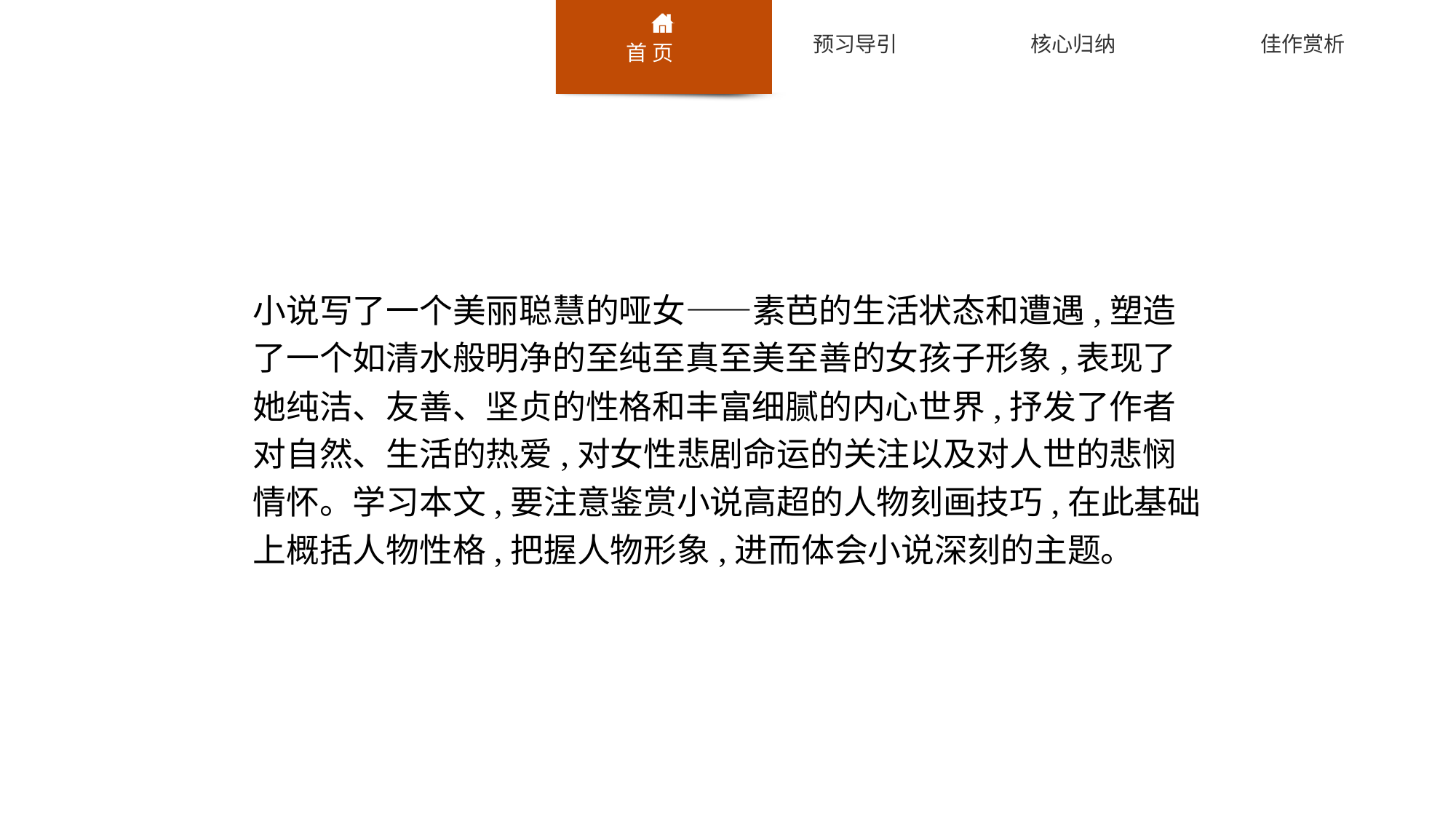

小说写了一个美丽聪慧的哑女——素芭的生活状态和遭遇,塑造了一个如清水般明净的至纯至真至美至善的女孩子形象,表现了她纯洁、友善、坚贞的性格和丰富细腻的内心世界,抒发了作者对自然、生活的热爱,对女性悲剧命运的关注以及对人世的悲悯情怀。学习本文,要注意鉴赏小说高超的人物刻画技巧,在此基础上概括人物性格,把握人物形象,进而体会小说深刻的主题。